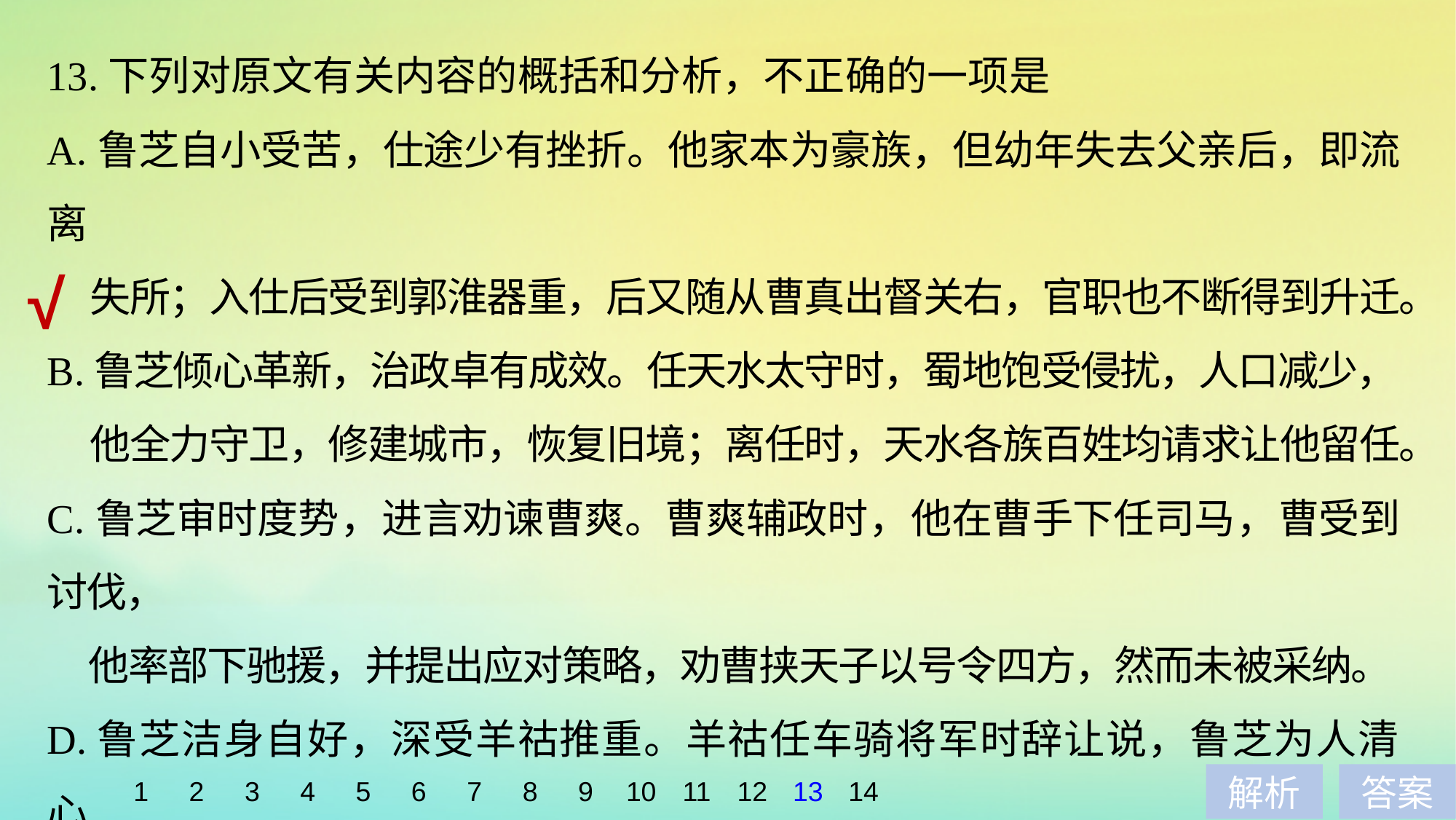

13.下列对原文有关内容的概括和分析，不正确的一项是
A.鲁芝自小受苦，仕途少有挫折。他家本为豪族，但幼年失去父亲后，即流离
    失所；入仕后受到郭淮器重，后又随从曹真出督关右，官职也不断得到升迁。
B.鲁芝倾心革新，治政卓有成效。任天水太守时，蜀地饱受侵扰，人口减少，
    他全力守卫，修建城市，恢复旧境；离任时，天水各族百姓均请求让他留任。
C.鲁芝审时度势，进言劝谏曹爽。曹爽辅政时，他在曹手下任司马，曹受到讨伐，
    他率部下驰援，并提出应对策略，劝曹挟天子以号令四方，然而未被采纳。
D.鲁芝洁身自好，深受羊祜推重。羊祜任车骑将军时辞让说，鲁芝为人清心
    寡欲，与人和睦又不苟同，任职到老，以礼始终，自己愿意将车骑将军礼
    让鲁芝。
√
1
2
3
4
5
6
7
8
9
10
11
12
13
14
解析
答案